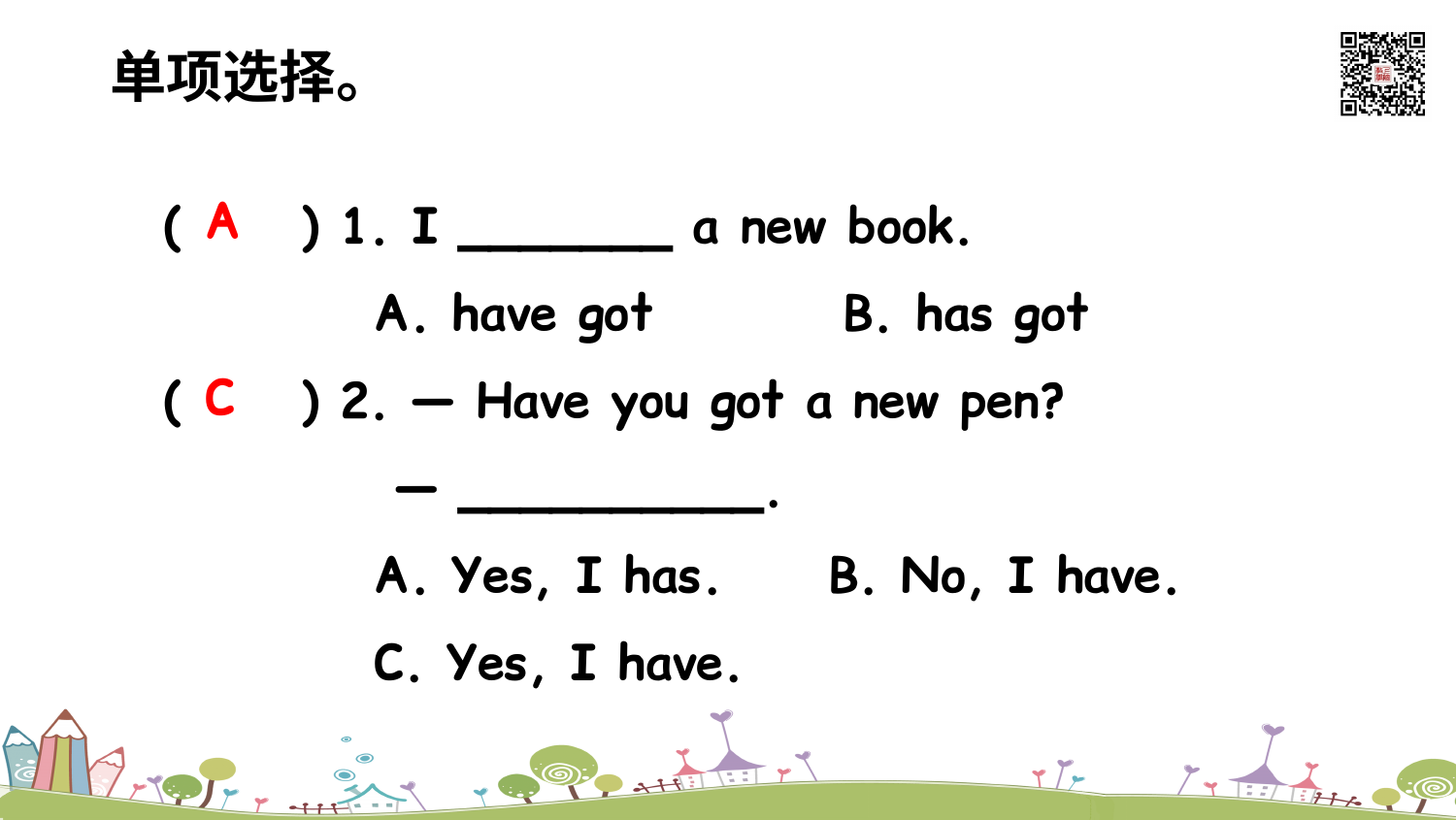

单项选择。
(　　) 1. I _______ a new book.
          A. have got         B. has got
(　　) 2. — Have you got a new pen?
           — __________.
          A. Yes, I has.     B. No, I have.
          C. Yes, I have.

A
C